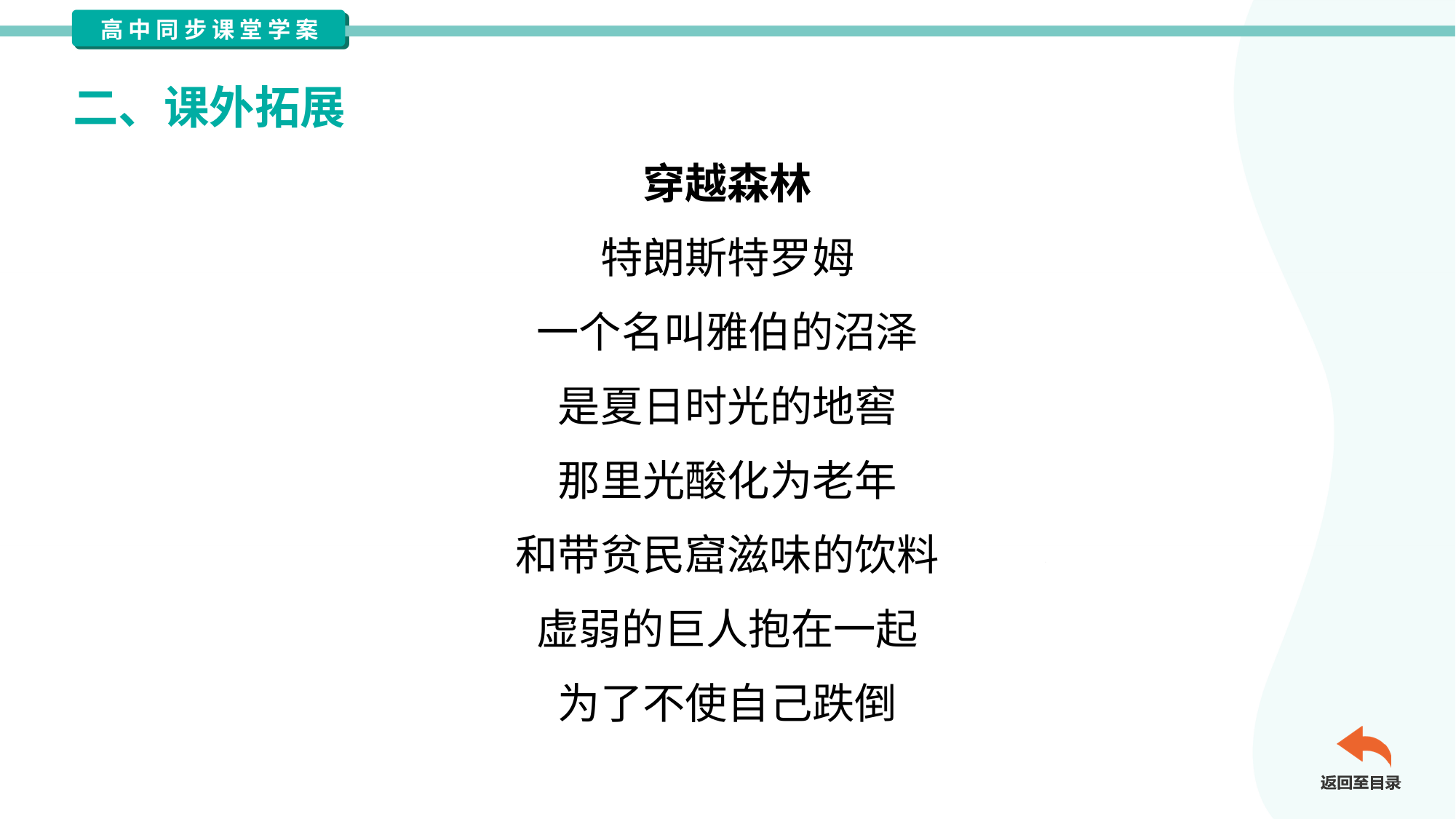

二、课外拓展
穿越森林
特朗斯特罗姆
一个名叫雅伯的沼泽
是夏日时光的地窖
那里光酸化为老年
和带贫民窟滋味的饮料
虚弱的巨人抱在一起
为了不使自己跌倒